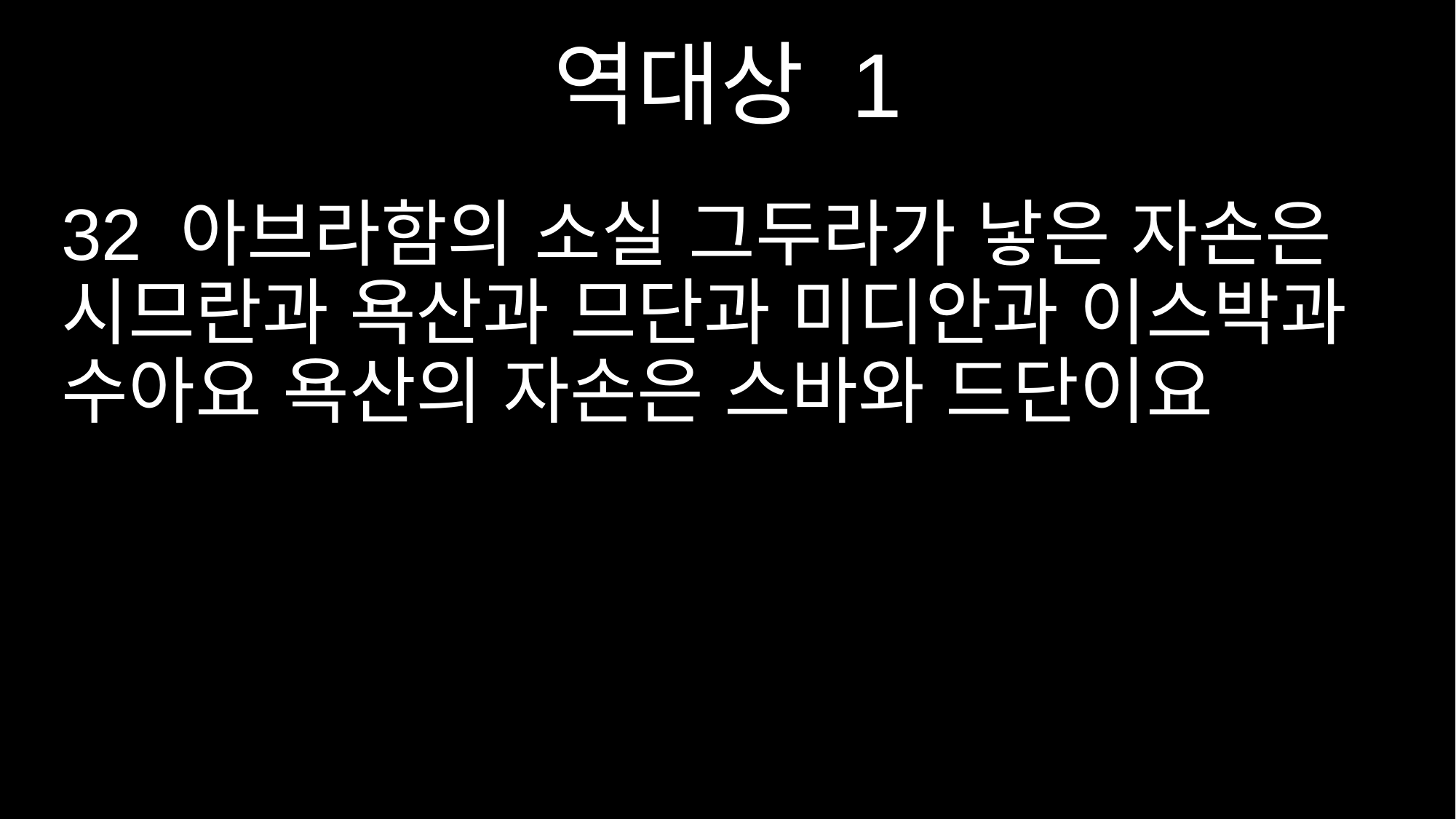

역대상 1
32 아브라함의 소실 그두라가 낳은 자손은 시므란과 욕산과 므단과 미디안과 이스박과 수아요 욕산의 자손은 스바와 드단이요